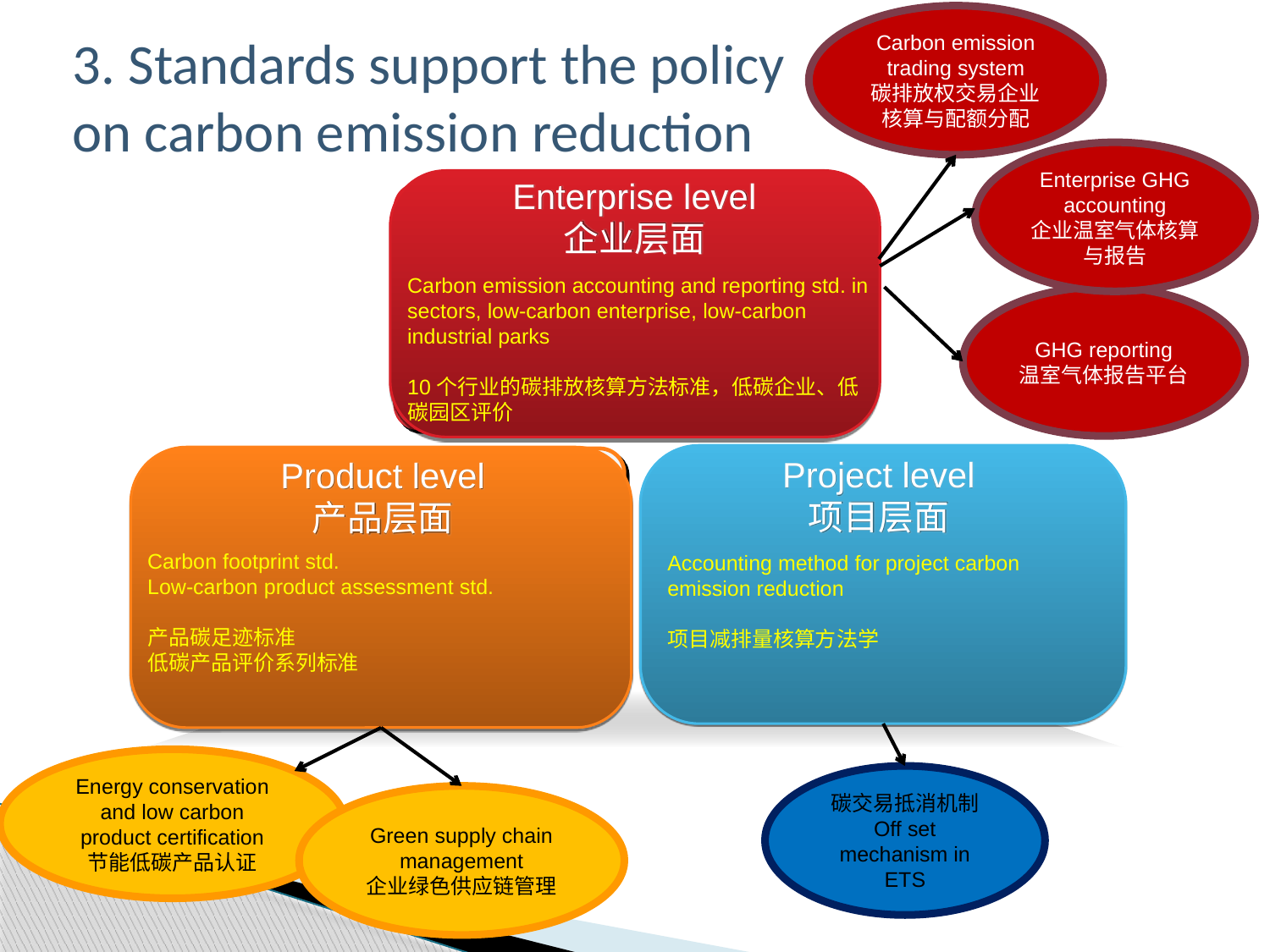

Carbon emission trading system
碳排放权交易企业核算与配额分配
3. Standards support the policy on carbon emission reduction
Enterprise GHG accounting
企业温室气体核算与报告
Enterprise level
企业层面

企业碳排放评价及低碳企业、园区评价标准，企业温室气体排放报告平台推广
Carbon emission accounting and reporting std. in sectors, low-carbon enterprise, low-carbon industrial parks

10个行业的碳排放核算方法标准，低碳企业、低碳园区评价
GHG reporting
温室气体报告平台

Project level
项目层面

Product level
产品层面

产品碳足迹核算方法、碳标识以及低碳产品评价、评价工具开发及试点应用

基于项目的碳减排量核算方法标准、工艺过程温室气体减排共性评价技术标准研究
Carbon footprint std.
Low-carbon product assessment std.

产品碳足迹标准
低碳产品评价系列标准
Accounting method for project carbon emission reduction

项目减排量核算方法学

Energy conservation and low carbon product certification
节能低碳产品认证
碳交易抵消机制
Off set mechanism in ETS
Green supply chain management
企业绿色供应链管理